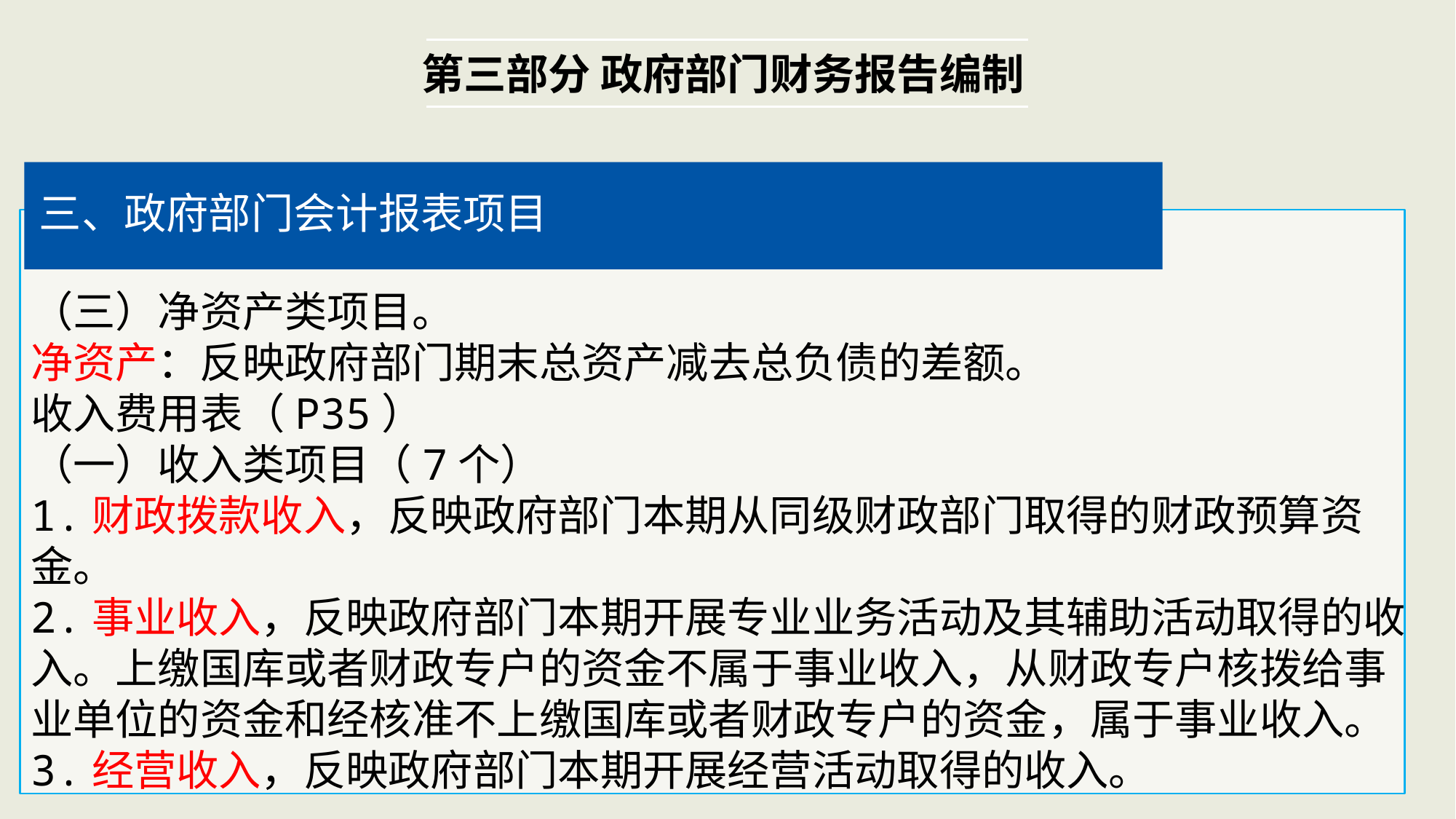

第三部分 政府部门财务报告编制

三、政府部门会计报表项目

（三）净资产类项目。
净资产：反映政府部门期末总资产减去总负债的差额。
收入费用表（P35）
（一）收入类项目（7个）
1.财政拨款收入，反映政府部门本期从同级财政部门取得的财政预算资金。
2.事业收入，反映政府部门本期开展专业业务活动及其辅助活动取得的收入。上缴国库或者财政专户的资金不属于事业收入，从财政专户核拨给事业单位的资金和经核准不上缴国库或者财政专户的资金，属于事业收入。
3.经营收入，反映政府部门本期开展经营活动取得的收入。

58